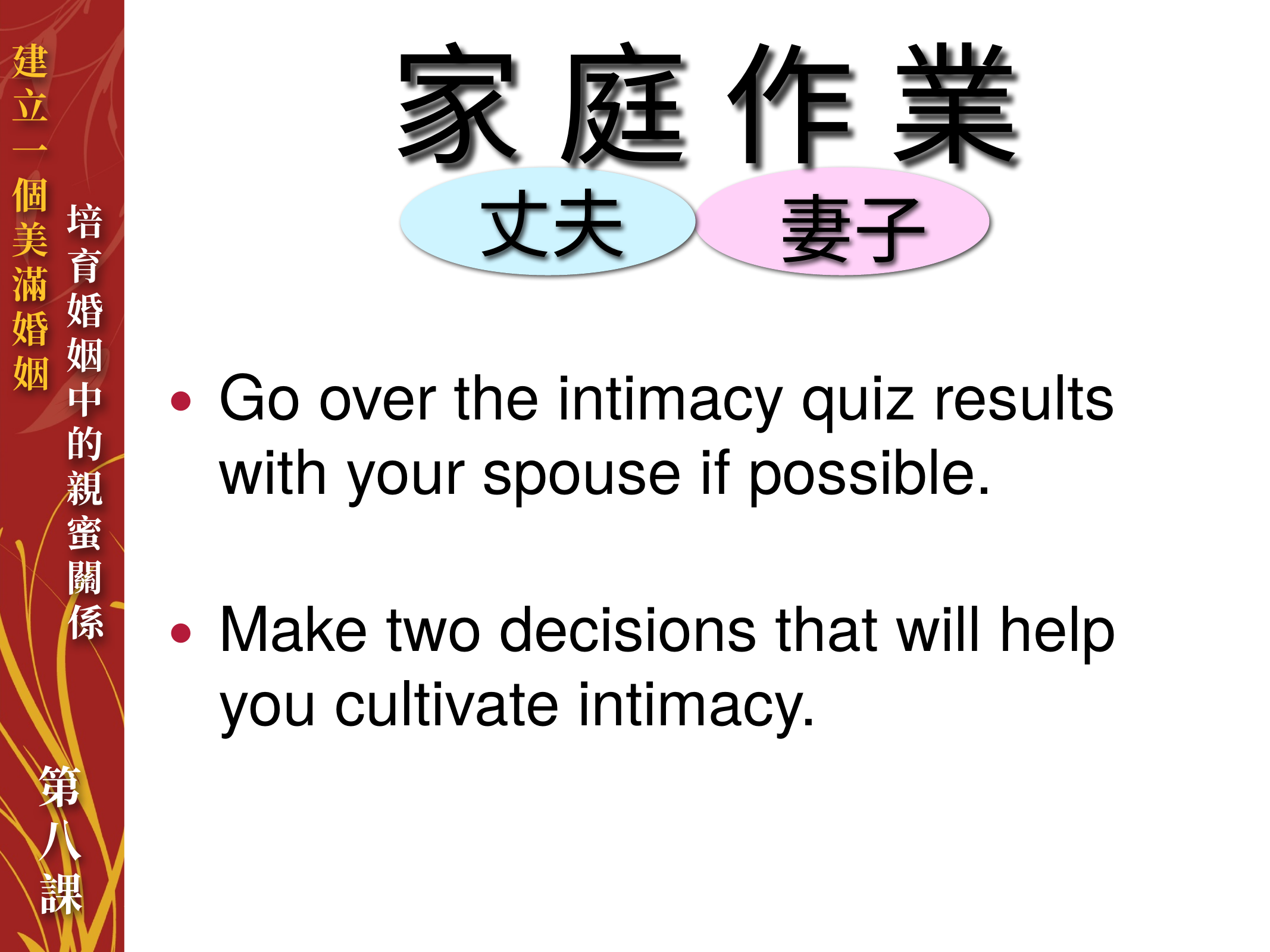

家庭作業

丈夫

妻子
Go over the intimacy quiz results with your spouse if possible.
Make two decisions that will help you cultivate intimacy.